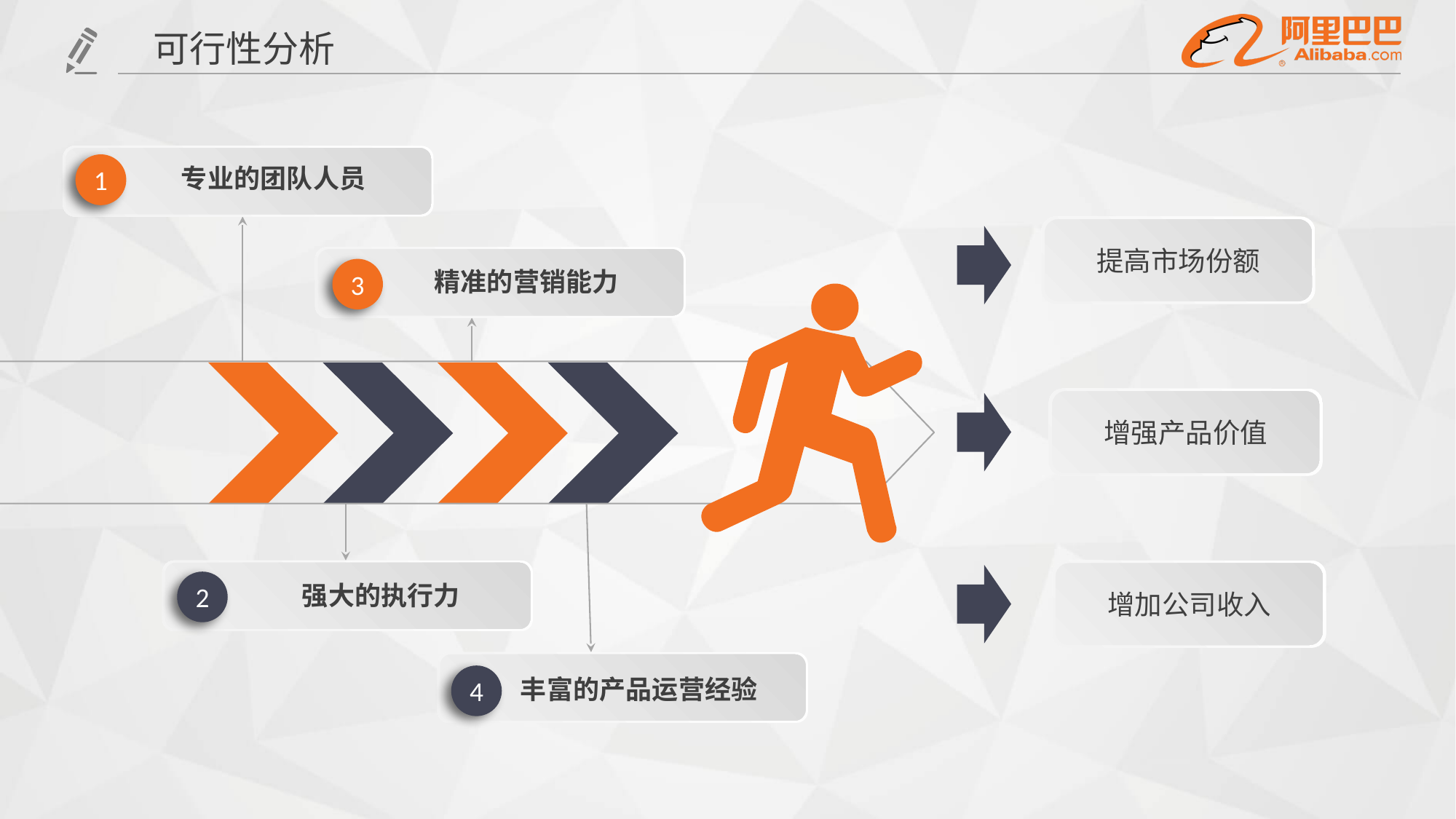

可行性分析

1
专业的团队人员

提高市场份额

3
精准的营销能力

增强产品价值

增加公司收入

2
强大的执行力

4
丰富的产品运营经验